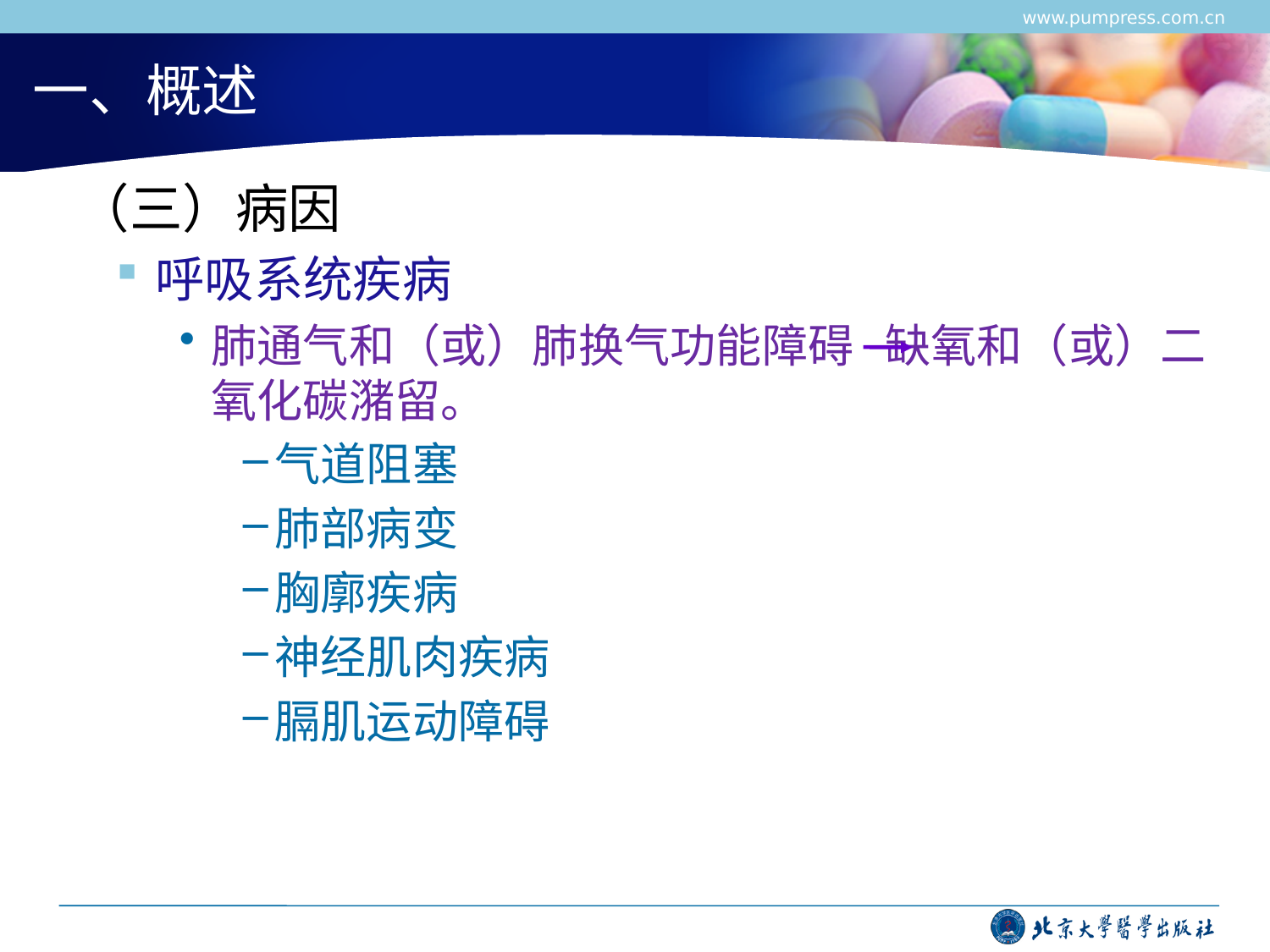

www.pumpress.com.cn
# 一、概述
 （三）病因
呼吸系统疾病
肺通气和（或）肺换气功能障碍   缺氧和（或）二氧化碳潴留。
气道阻塞
肺部病变
胸廓疾病
神经肌肉疾病
膈肌运动障碍